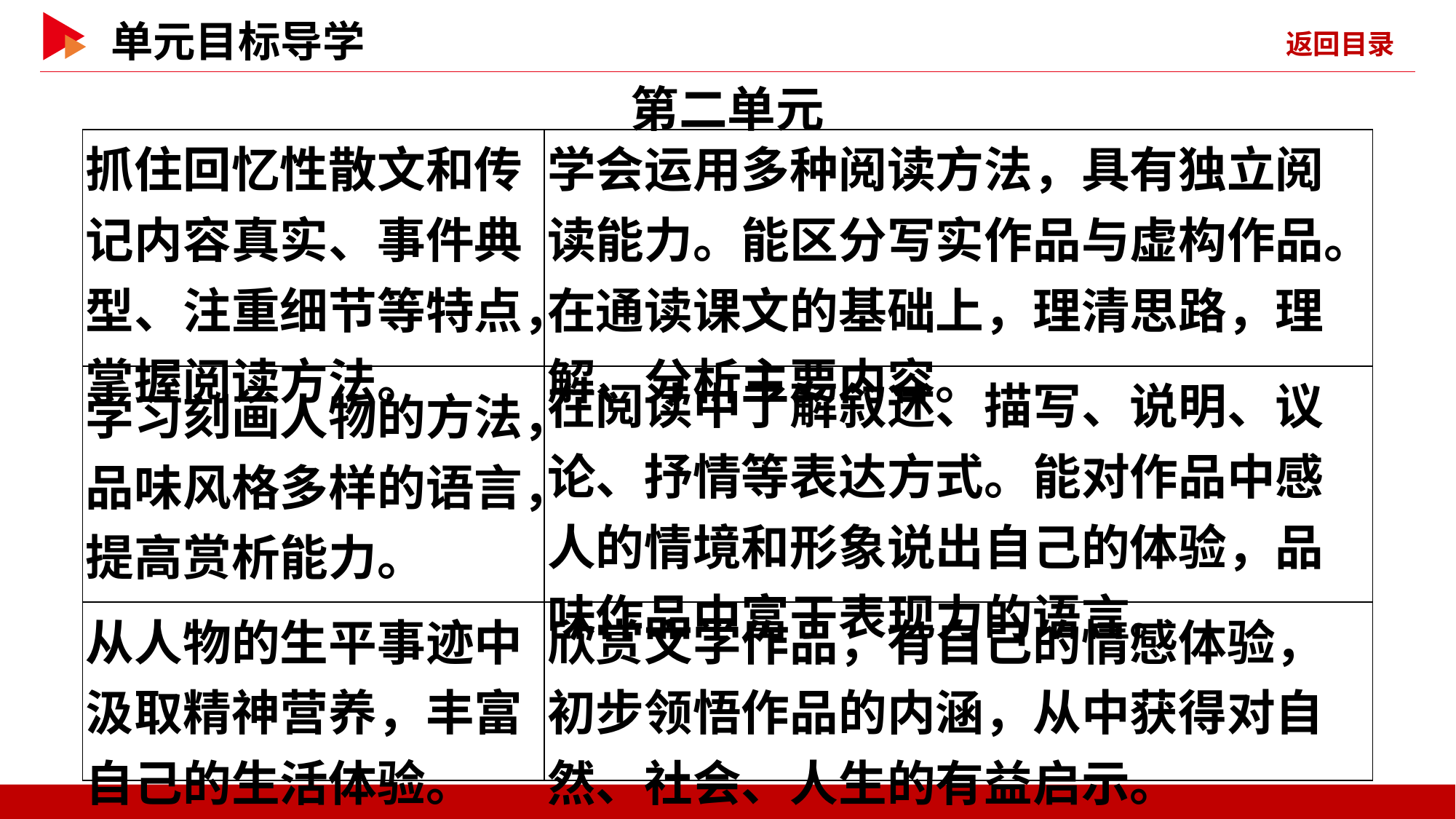

第二单元
| 抓住回忆性散文和传记内容真实、事件典型、注重细节等特点，掌握阅读方法。 | 学会运用多种阅读方法，具有独立阅读能力。能区分写实作品与虚构作品。在通读课文的基础上，理清思路，理解、分析主要内容。 |
| --- | --- |
| 学习刻画人物的方法，品味风格多样的语言，提高赏析能力。 | 在阅读中了解叙述、描写、说明、议论、抒情等表达方式。能对作品中感人的情境和形象说出自己的体验，品味作品中富于表现力的语言。 |
| 从人物的生平事迹中汲取精神营养，丰富自己的生活体验。 | 欣赏文学作品，有自己的情感体验，初步领悟作品的内涵，从中获得对自然、社会、人生的有益启示。 |